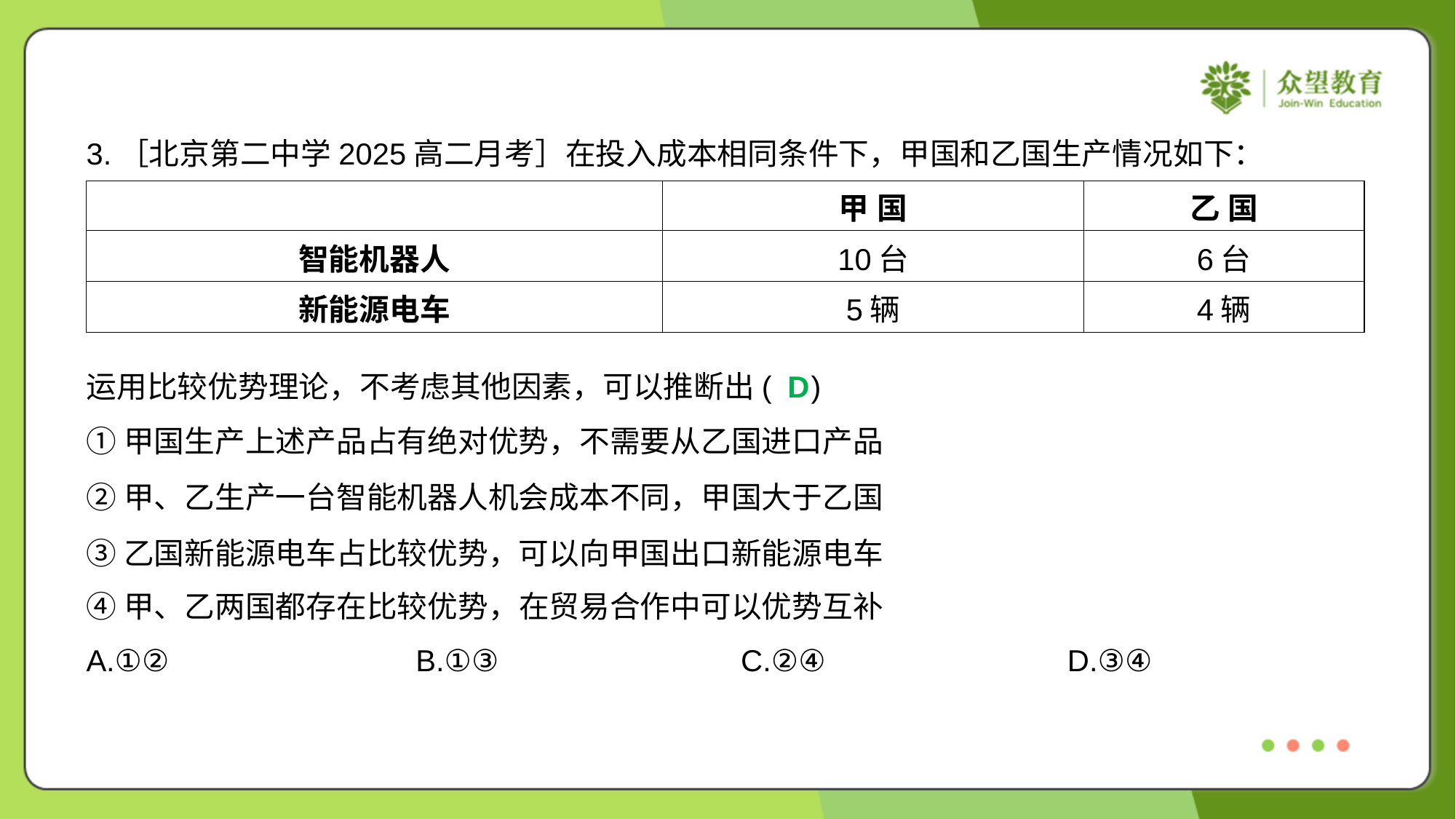

3.［北京第二中学2025高二月考］在投入成本相同条件下，甲国和乙国生产情况如下：
|  | 甲 国 | 乙 国 |
| --- | --- | --- |
| 智能机器人 | 10台 | 6台 |
| 新能源电车 | 5辆 | 4辆 |
运用比较优势理论，不考虑其他因素，可以推断出(     )
D
①甲国生产上述产品占有绝对优势，不需要从乙国进口产品
②甲、乙生产一台智能机器人机会成本不同，甲国大于乙国
③乙国新能源电车占比较优势，可以向甲国出口新能源电车
④甲、乙两国都存在比较优势，在贸易合作中可以优势互补
A.①②	B.①③	C.②④	D.③④